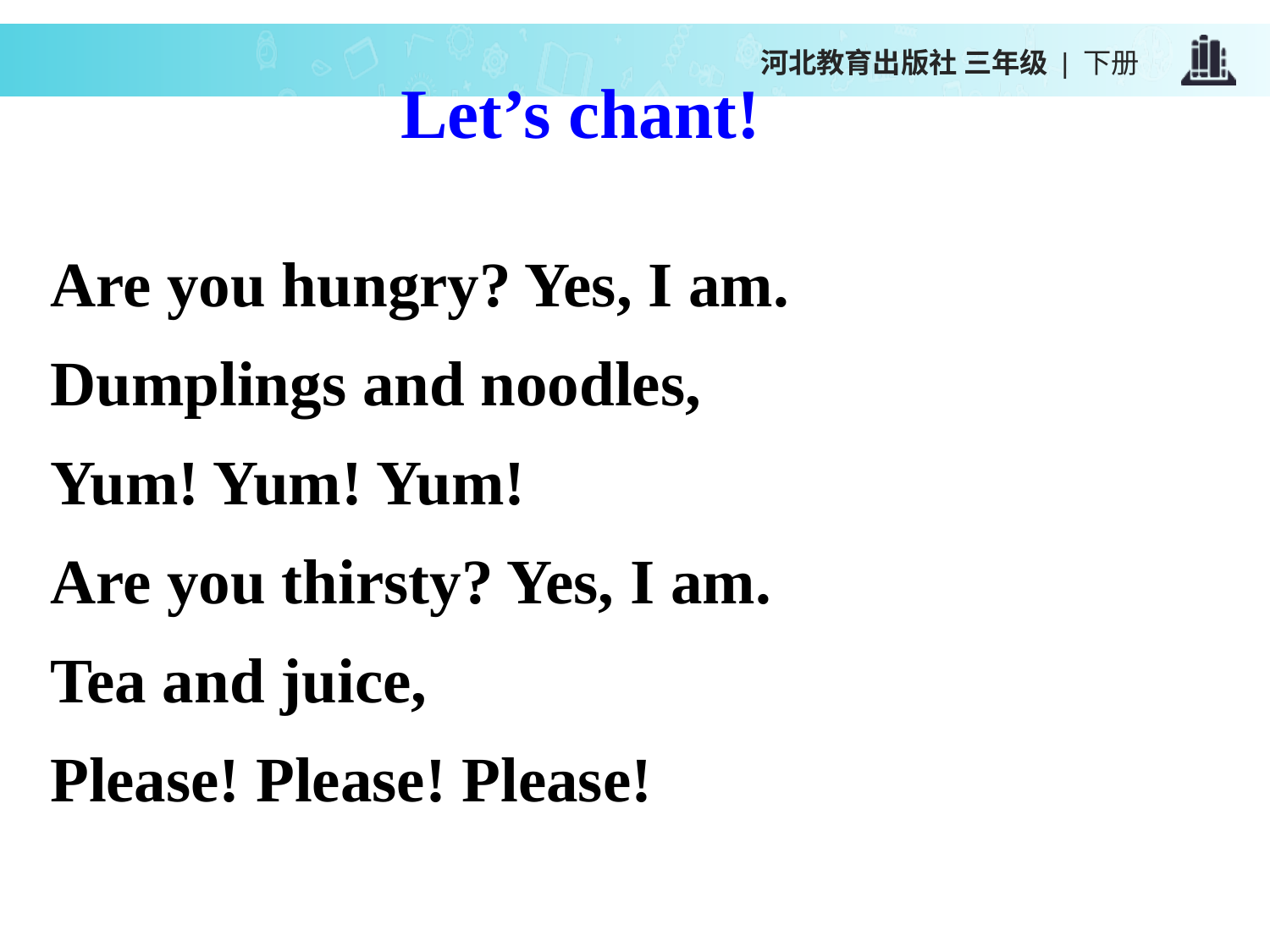

河北教育出版社 三年级 | 下册
Let’s chant!
Are you hungry? Yes, I am.
Dumplings and noodles,
Yum! Yum! Yum!
Are you thirsty? Yes, I am.
Tea and juice,
Please! Please! Please!